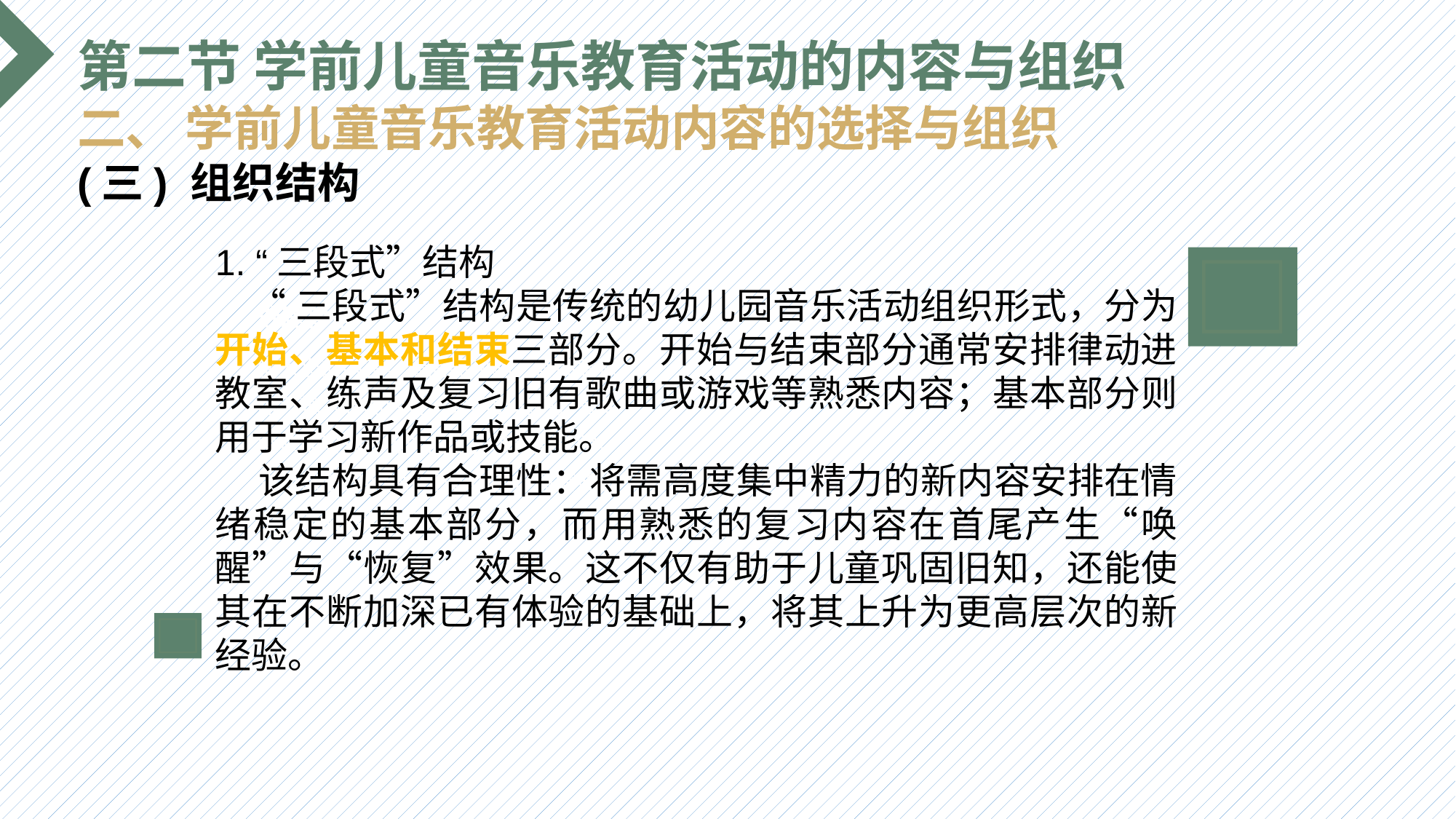

第二节 学前儿童音乐教育活动的内容与组织
二、 学前儿童音乐教育活动内容的选择与组织
(三) 组织结构

1. “三段式”结构
    “三段式”结构是传统的幼儿园音乐活动组织形式，分为开始、基本和结束三部分。开始与结束部分通常安排律动进教室、练声及复习旧有歌曲或游戏等熟悉内容；基本部分则用于学习新作品或技能。
    该结构具有合理性：将需高度集中精力的新内容安排在情绪稳定的基本部分，而用熟悉的复习内容在首尾产生“唤醒”与“恢复”效果。这不仅有助于儿童巩固旧知，还能使其在不断加深已有体验的基础上，将其上升为更高层次的新经验。

选题背景
输入您的内容，请简要说明，言简意赅即可输入您的内容，请简要说明，言简意赅即可输入您的内容，请简要说明，言简意赅即可输入您的内容，请简要说明，言简意赅即可